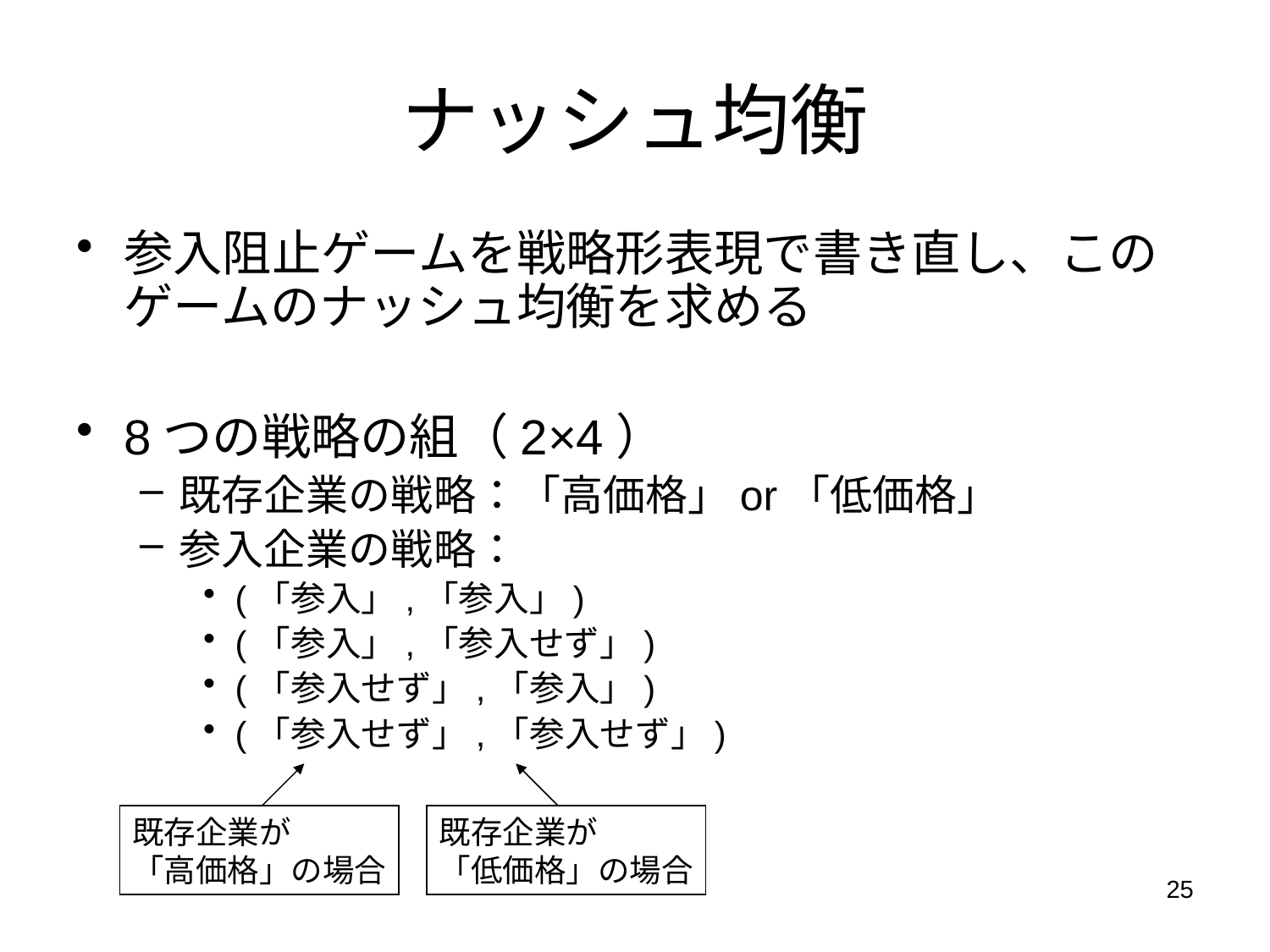

ナッシュ均衡
参入阻止ゲームを戦略形表現で書き直し、このゲームのナッシュ均衡を求める

8つの戦略の組（2×4）
既存企業の戦略：「高価格」or「低価格」
参入企業の戦略：
(「参入」,「参入」)
(「参入」,「参入せず」)
(「参入せず」,「参入」)
(「参入せず」,「参入せず」)

既存企業が
「高価格」の場合
既存企業が
「低価格」の場合
25